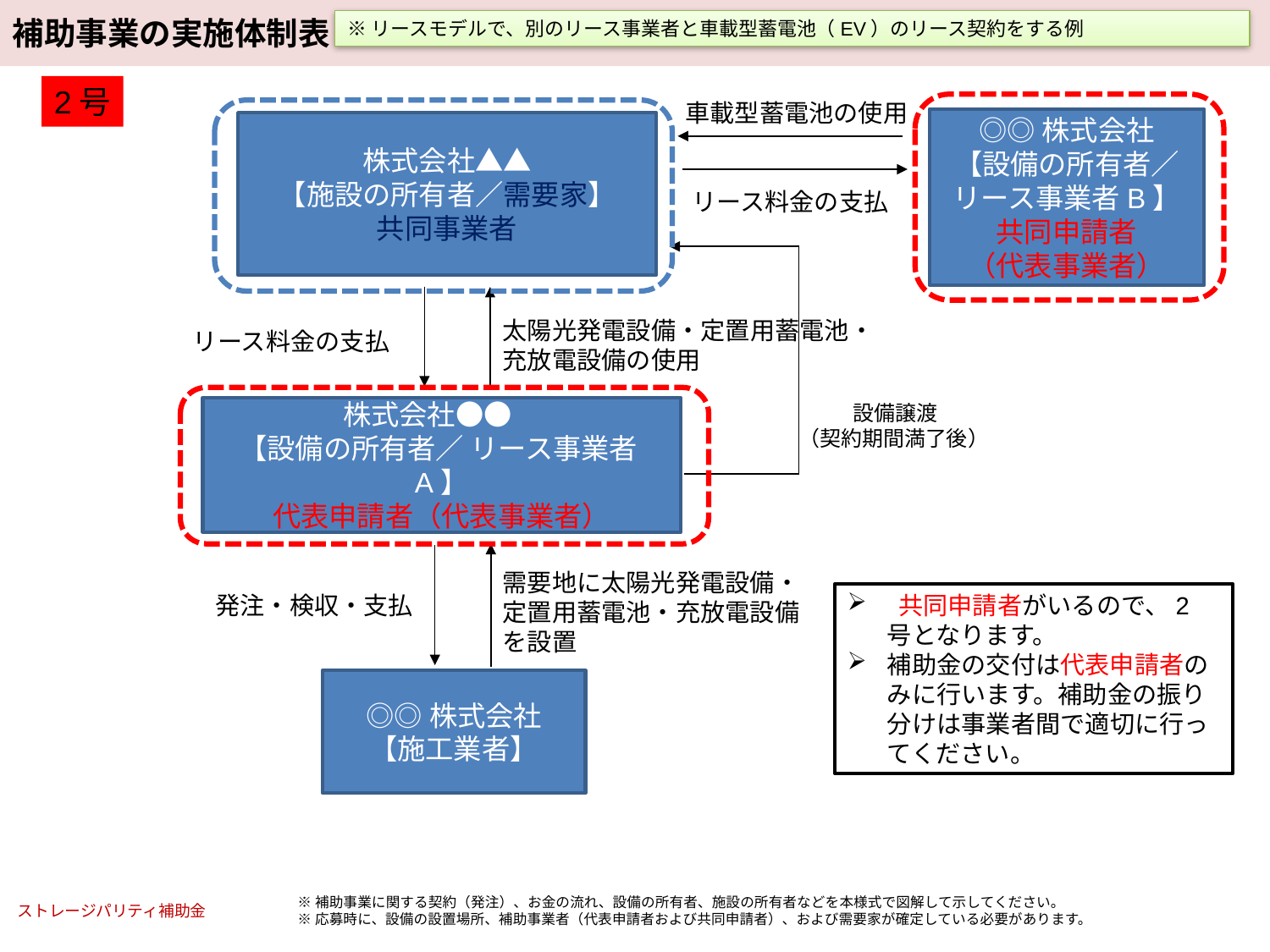

※リースモデルで、別のリース事業者と車載型蓄電池（EV）のリース契約をする例
2号
車載型蓄電池の使用

◎◎株式会社
【設備の所有者／リース事業者B】
共同申請者
（代表事業者）
株式会社▲▲
【施設の所有者／需要家】
共同事業者
リース料金の支払
太陽光発電設備・定置用蓄電池・充放電設備の使用
リース料金の支払

設備譲渡
（契約期間満了後）
株式会社●●　
【設備の所有者／ リース事業者A】
代表申請者（代表事業者）
需要地に太陽光発電設備・定置用蓄電池・充放電設備を設置
発注・検収・支払
 共同申請者がいるので、2号となります。
補助金の交付は代表申請者のみに行います。補助金の振り分けは事業者間で適切に行ってください。
◎◎株式会社
【施工業者】